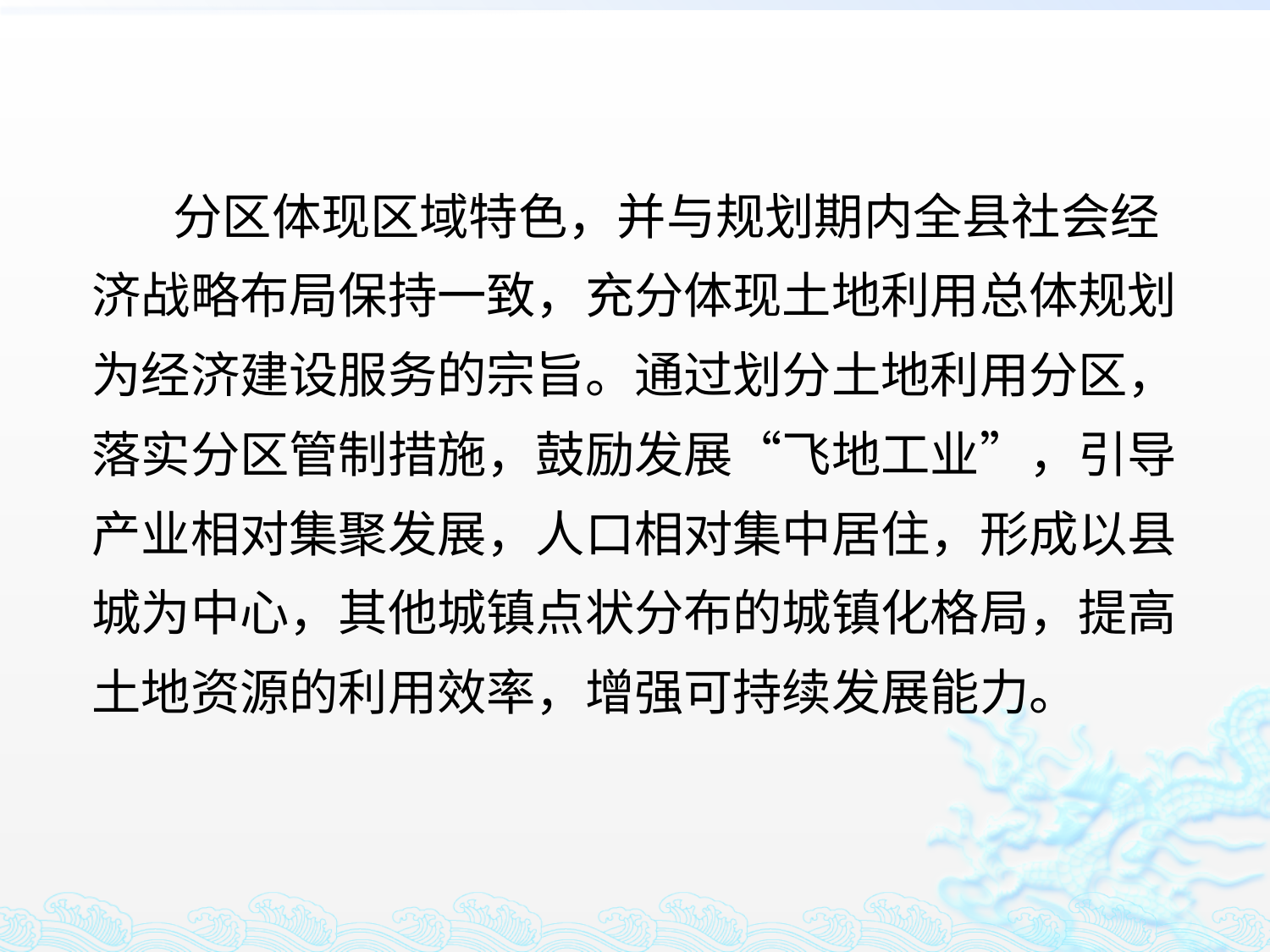

分区体现区域特色，并与规划期内全县社会经济战略布局保持一致，充分体现土地利用总体规划为经济建设服务的宗旨。通过划分土地利用分区，落实分区管制措施，鼓励发展“飞地工业”，引导产业相对集聚发展，人口相对集中居住，形成以县城为中心，其他城镇点状分布的城镇化格局，提高土地资源的利用效率，增强可持续发展能力。